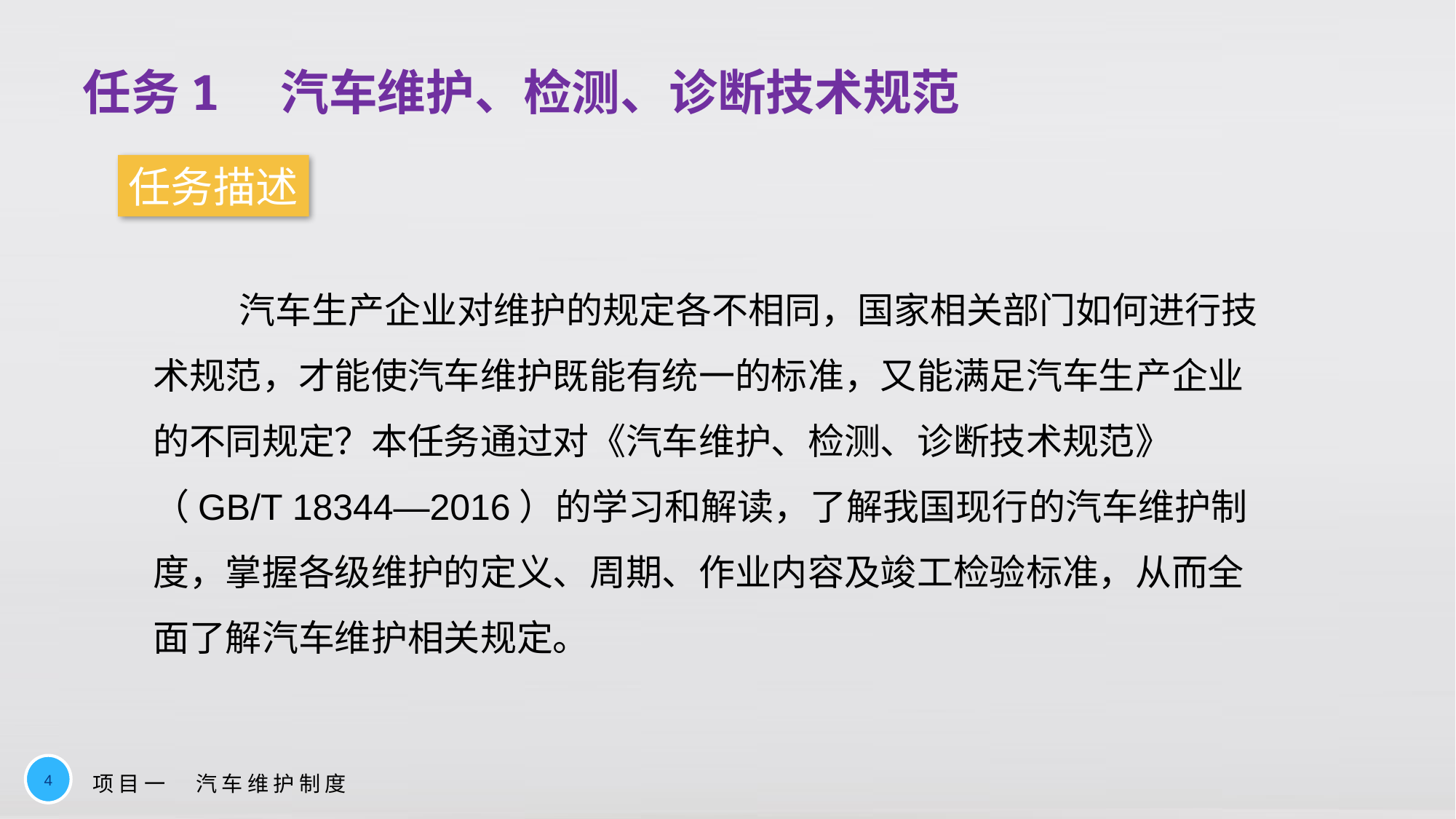

任务1　汽车维护、检测、诊断技术规范
任务描述
汽车生产企业对维护的规定各不相同，国家相关部门如何进行技术规范，才能使汽车维护既能有统一的标准，又能满足汽车生产企业的不同规定？本任务通过对《汽车维护、检测、诊断技术规范》（GB/T 18344—2016）的学习和解读，了解我国现行的汽车维护制度，掌握各级维护的定义、周期、作业内容及竣工检验标准，从而全面了解汽车维护相关规定。
4